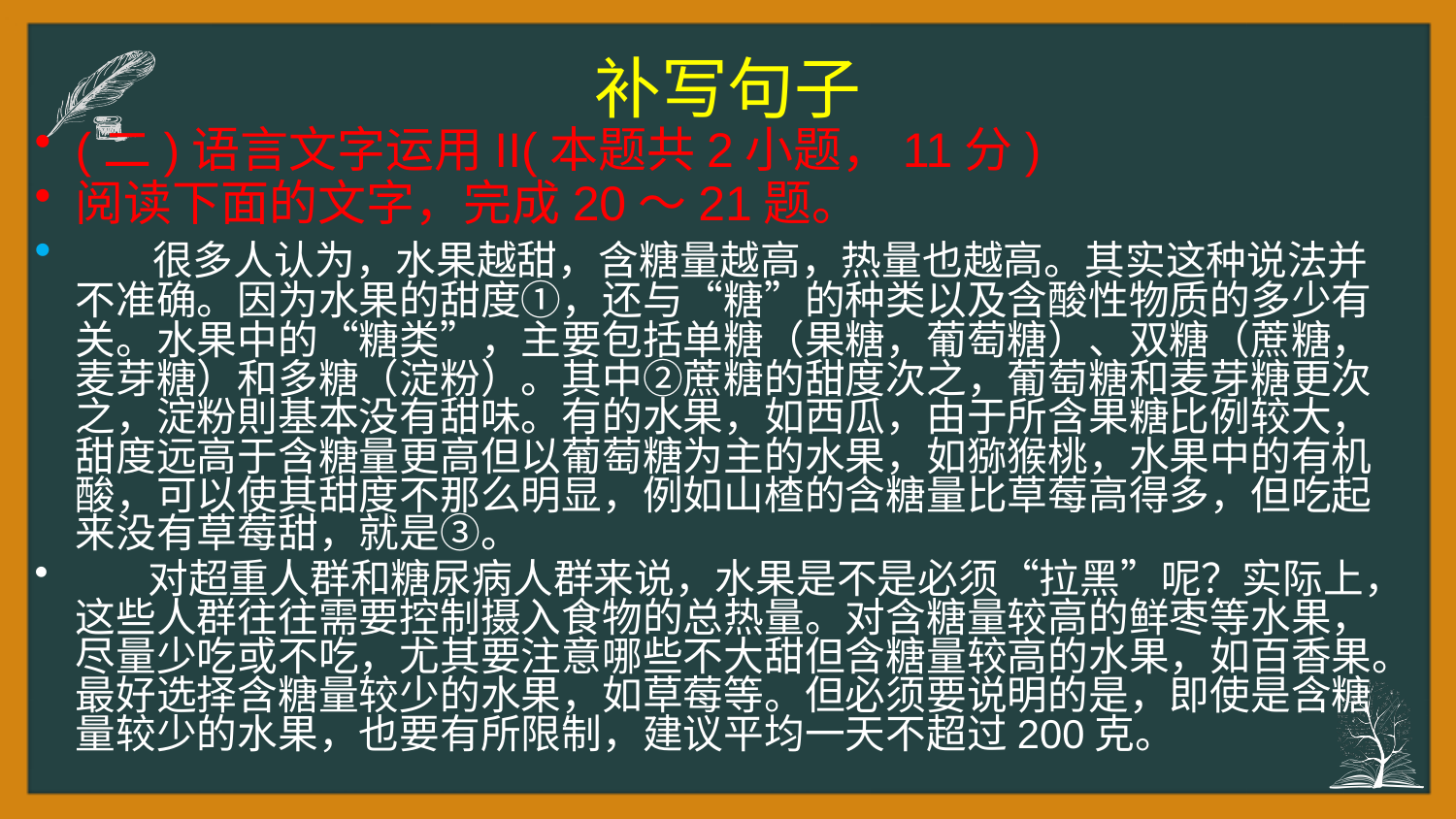

# 补写句子
(二)语言文字运用II(本题共2小题，11分)
阅读下面的文字，完成20～21题。
      很多人认为，水果越甜，含糖量越高，热量也越高。其实这种说法并不准确。因为水果的甜度①，还与“糖”的种类以及含酸性物质的多少有关。水果中的“糖类”，主要包括单糖（果糖，葡萄糖）、双糖（蔗糖，麦芽糖）和多糖（淀粉）。其中②蔗糖的甜度次之，葡萄糖和麦芽糖更次之，淀粉則基本没有甜味。有的水果，如西瓜，由于所含果糖比例较大，甜度远高于含糖量更高但以葡萄糖为主的水果，如猕猴桃，水果中的有机酸，可以使其甜度不那么明显，例如山楂的含糖量比草莓高得多，但吃起来没有草莓甜，就是③。
       对超重人群和糖尿病人群来说，水果是不是必须“拉黑”呢？实际上，这些人群往往需要控制摄入食物的总热量。对含糖量较高的鲜枣等水果，尽量少吃或不吃，尤其要注意哪些不大甜但含糖量较高的水果，如百香果。最好选择含糖量较少的水果，如草莓等。但必须要说明的是，即使是含糖量较少的水果，也要有所限制，建议平均一天不超过200克。